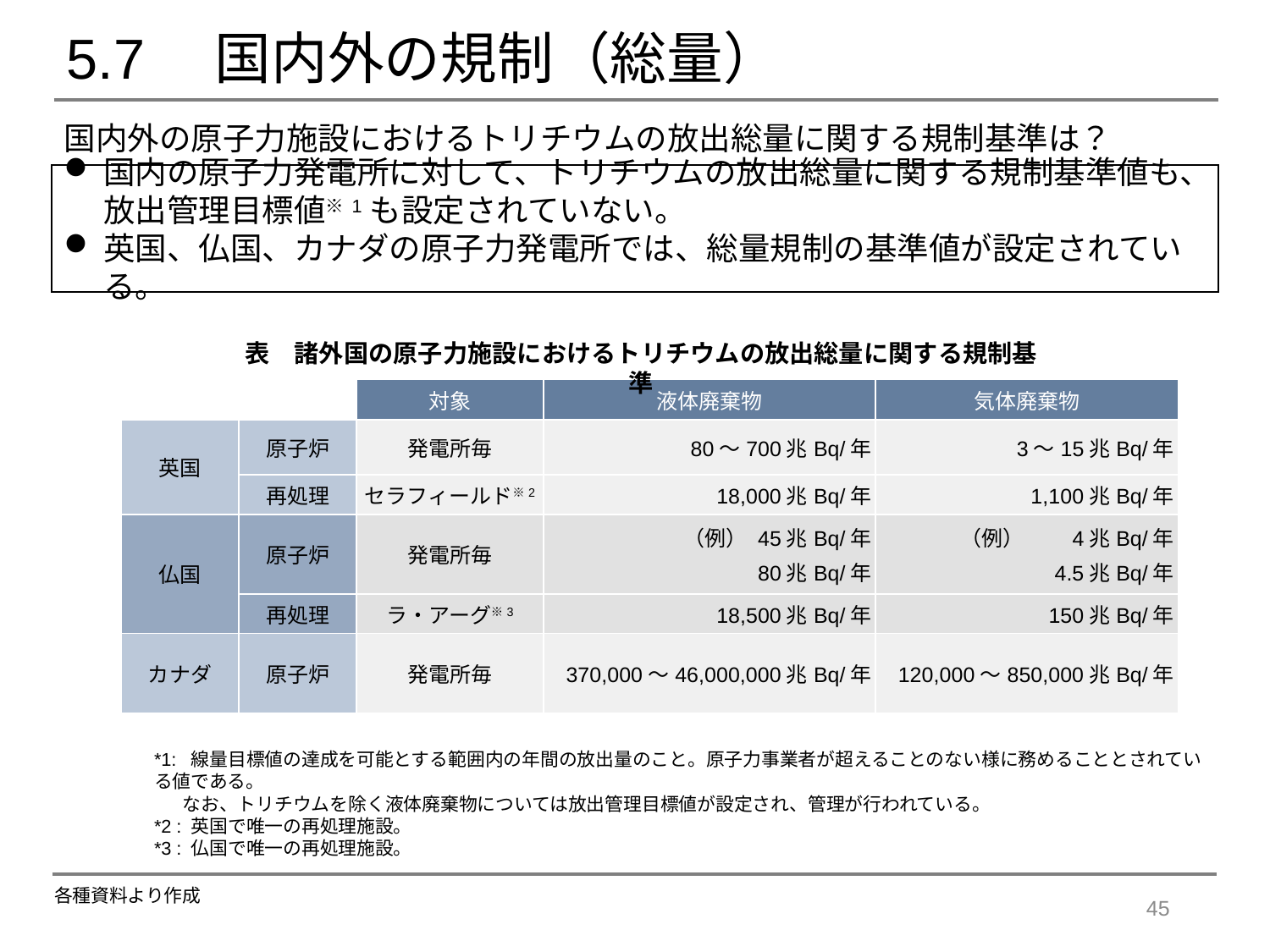

# 5.7　国内外の規制（総量）
国内外の原子力施設におけるトリチウムの放出総量に関する規制基準は？
国内の原子力発電所に対して、トリチウムの放出総量に関する規制基準値も、放出管理目標値※1も設定されていない。
英国、仏国、カナダの原子力発電所では、総量規制の基準値が設定されている。
表　諸外国の原子力施設におけるトリチウムの放出総量に関する規制基準
|  |  | 対象 | 液体廃棄物 | 気体廃棄物 |
| --- | --- | --- | --- | --- |
| 英国 | 原子炉 | 発電所毎 | 80～700兆Bq/年 | 3～15兆Bq/年 |
|  | 再処理 | セラフィールド※2 | 18,000兆Bq/年 | 1,100兆Bq/年 |
| 仏国 | 原子炉 | 発電所毎 | （例） 45兆Bq/年 　　　80兆Bq/年 | （例）　　4兆Bq/年 4.5兆Bq/年 |
|  | 再処理 | ラ・アーグ※3 | 18,500兆Bq/年 | 150兆Bq/年 |
| カナダ | 原子炉 | 発電所毎 | 370,000～46,000,000兆Bq/年 | 120,000～850,000兆Bq/年 |
*1:  線量目標値の達成を可能とする範囲内の年間の放出量のこと。原子力事業者が超えることのない様に務めることとされている値である。
      なお、トリチウムを除く液体廃棄物については放出管理目標値が設定され、管理が行われている。
*2 : 英国で唯一の再処理施設。
*3 : 仏国で唯一の再処理施設。
各種資料より作成
45